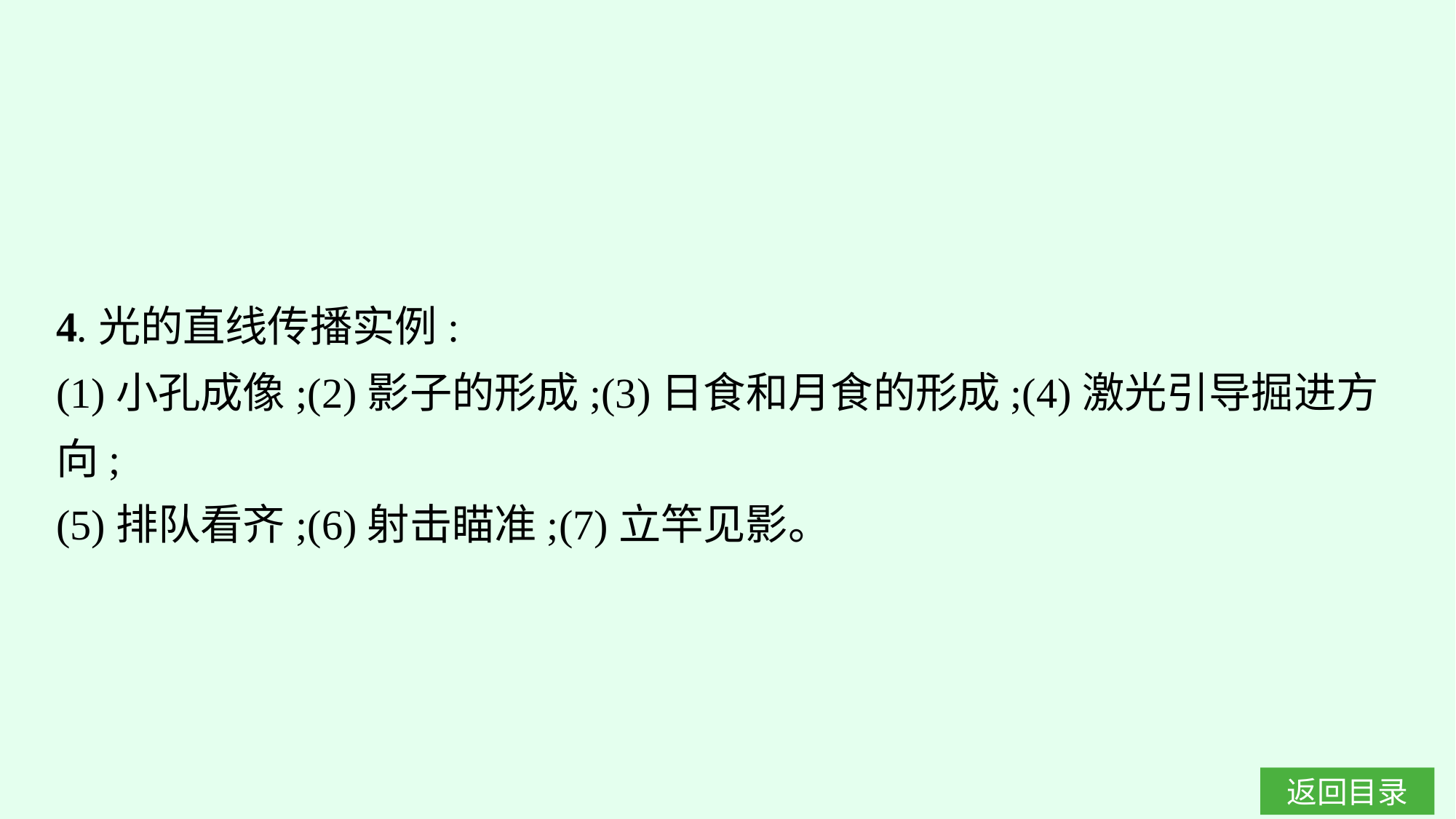

4.光的直线传播实例:
(1)小孔成像;(2)影子的形成;(3)日食和月食的形成;(4)激光引导掘进方向;
(5)排队看齐;(6)射击瞄准;(7)立竿见影。